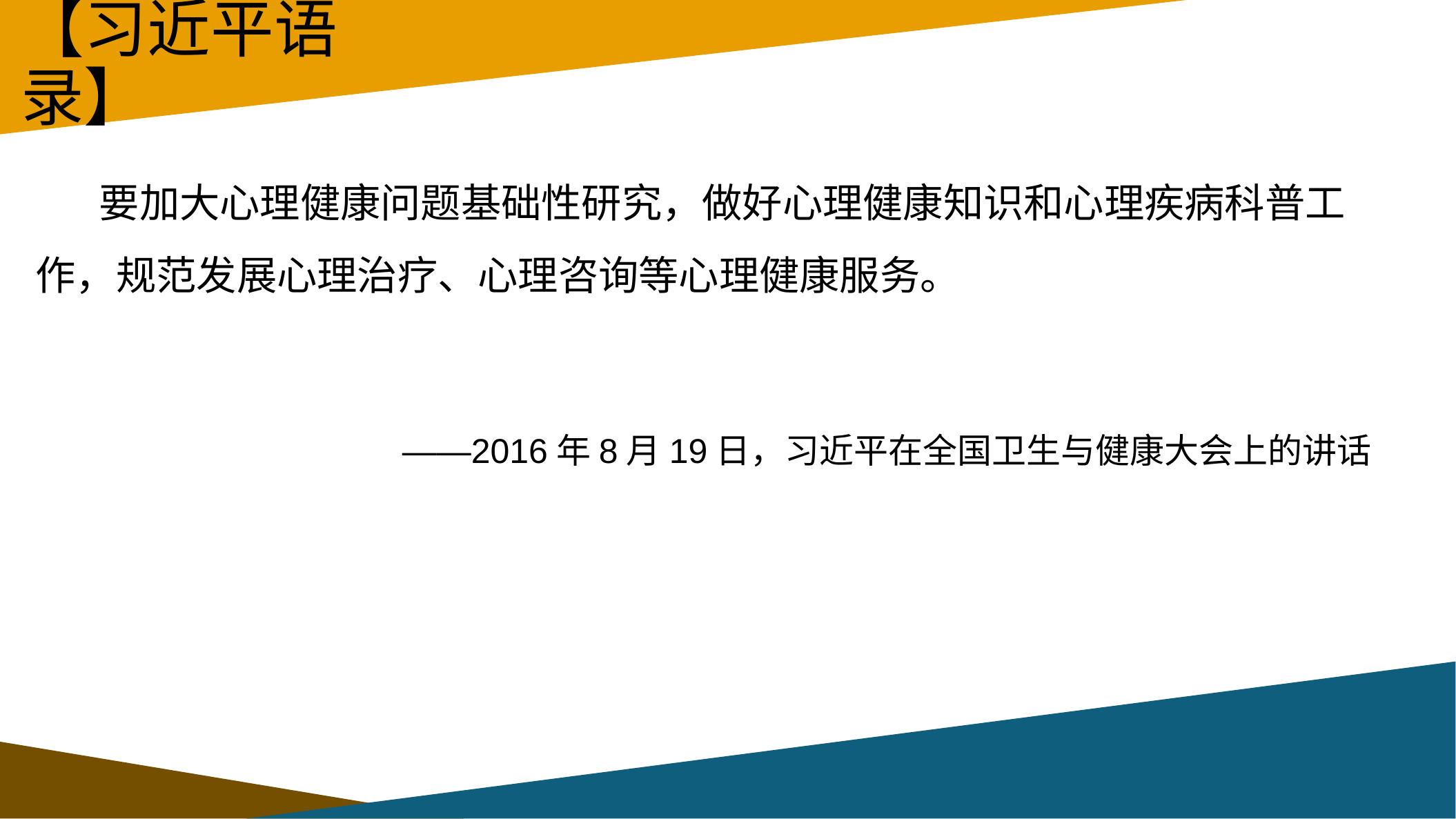

# 【习近平语录】
      要加大心理健康问题基础性研究，做好心理健康知识和心理疾病科普工作，规范发展心理治疗、心理咨询等心理健康服务。

    ——2016年8月19日，习近平在全国卫生与健康大会上的讲话